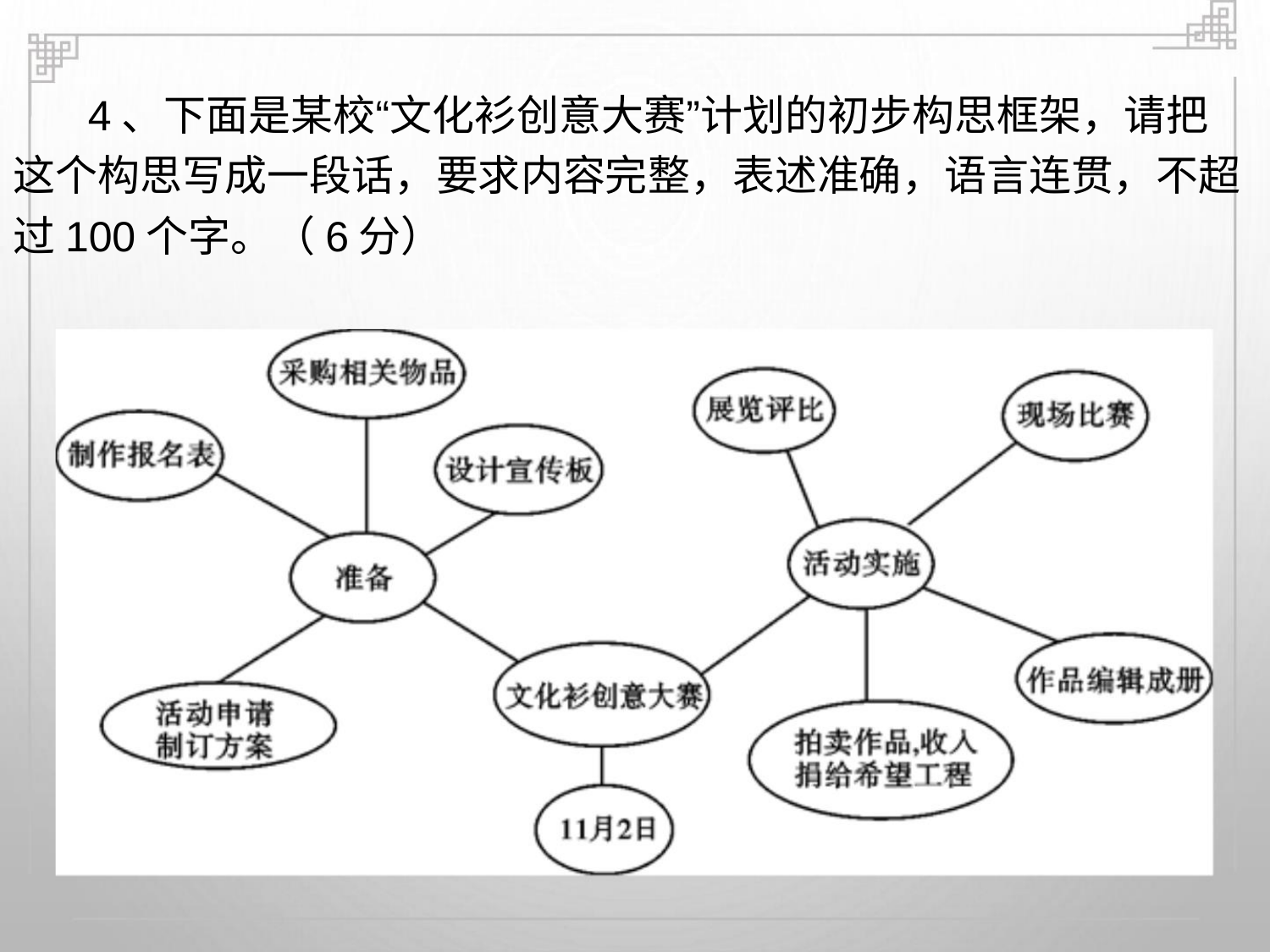

4、下面是某校“文化衫创意大赛”计划的初步构思框架，请把
这个构思写成一段话，要求内容完整，表述准确，语言连贯，不超
过100个字。（6分）